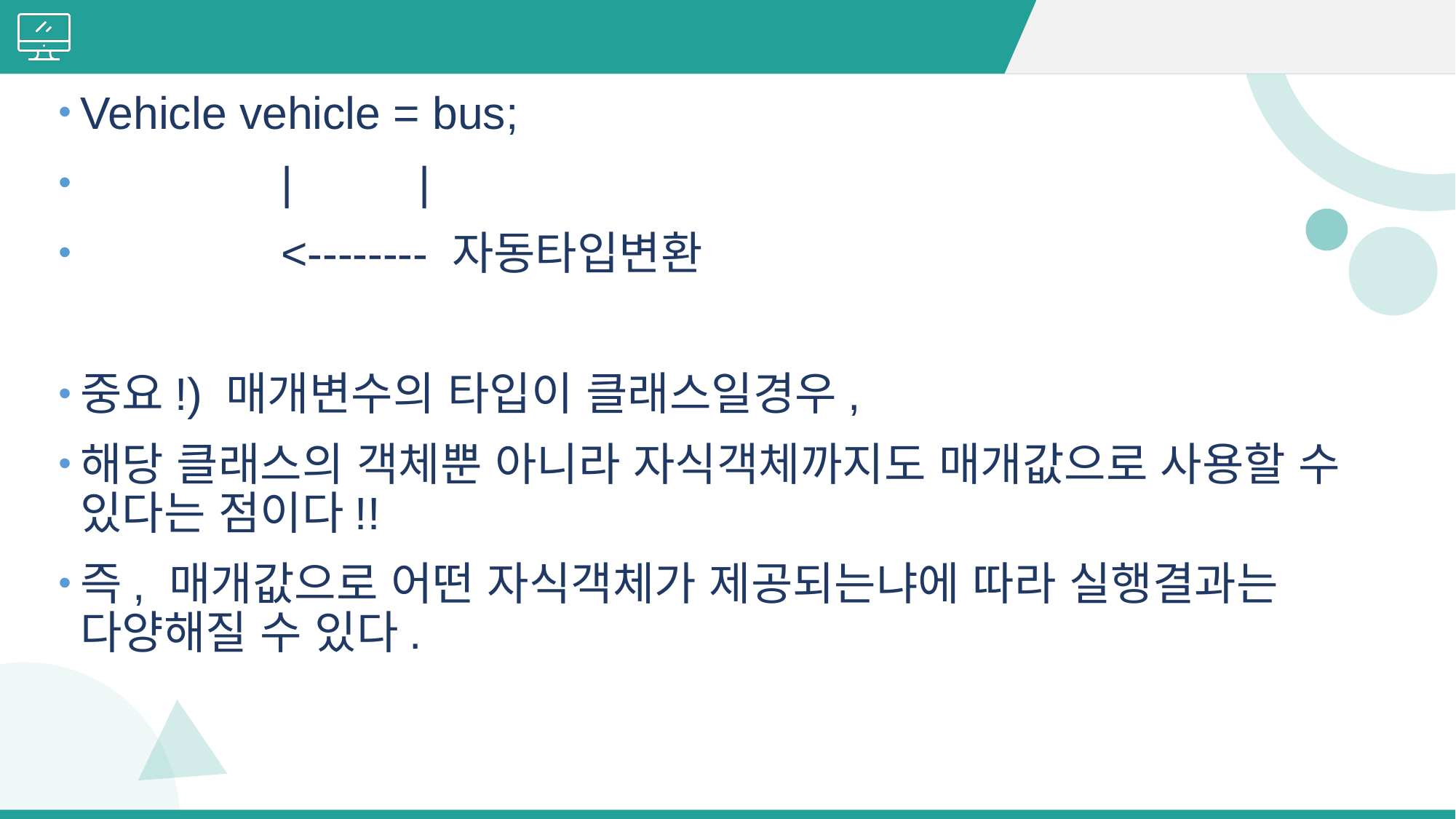

#
Vehicle vehicle = bus;
                |          |
                <-------- 자동타입변환

중요!) 매개변수의 타입이 클래스일경우,
해당 클래스의 객체뿐 아니라 자식객체까지도 매개값으로 사용할 수 있다는 점이다!!
즉, 매개값으로 어떤 자식객체가 제공되는냐에 따라 실행결과는 다양해질 수 있다.